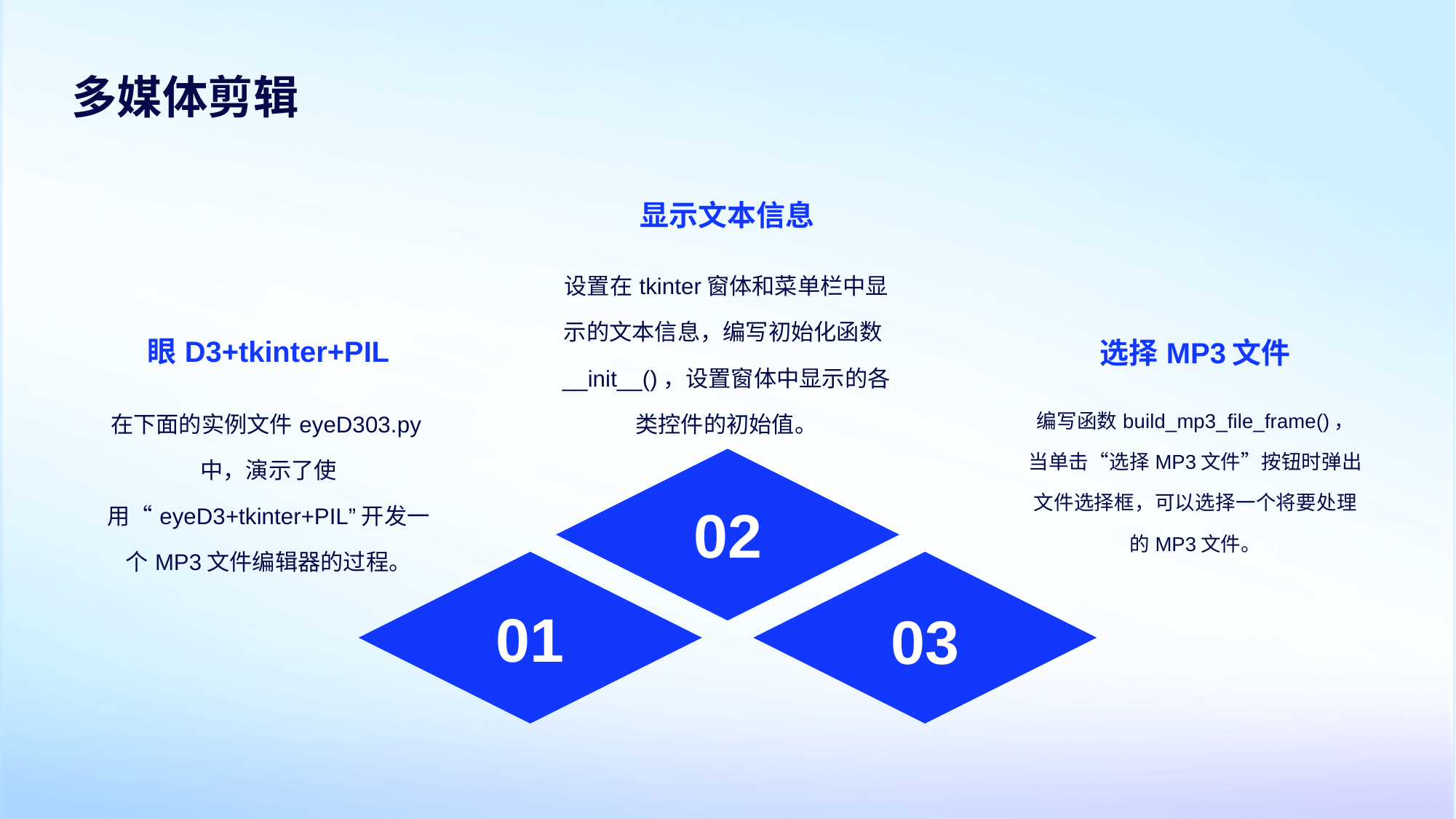

多媒体剪辑
显示文本信息
设置在tkinter窗体和菜单栏中显示的文本信息，编写初始化函数__init__()，设置窗体中显示的各类控件的初始值。
眼D3+tkinter+PIL
选择MP3文件
在下面的实例文件eyeD303.py中，演示了使用“eyeD3+tkinter+PIL”开发一个MP3文件编辑器的过程。
编写函数build_mp3_file_frame()，当单击“选择MP3文件”按钮时弹出文件选择框，可以选择一个将要处理的MP3文件。

02

01
03